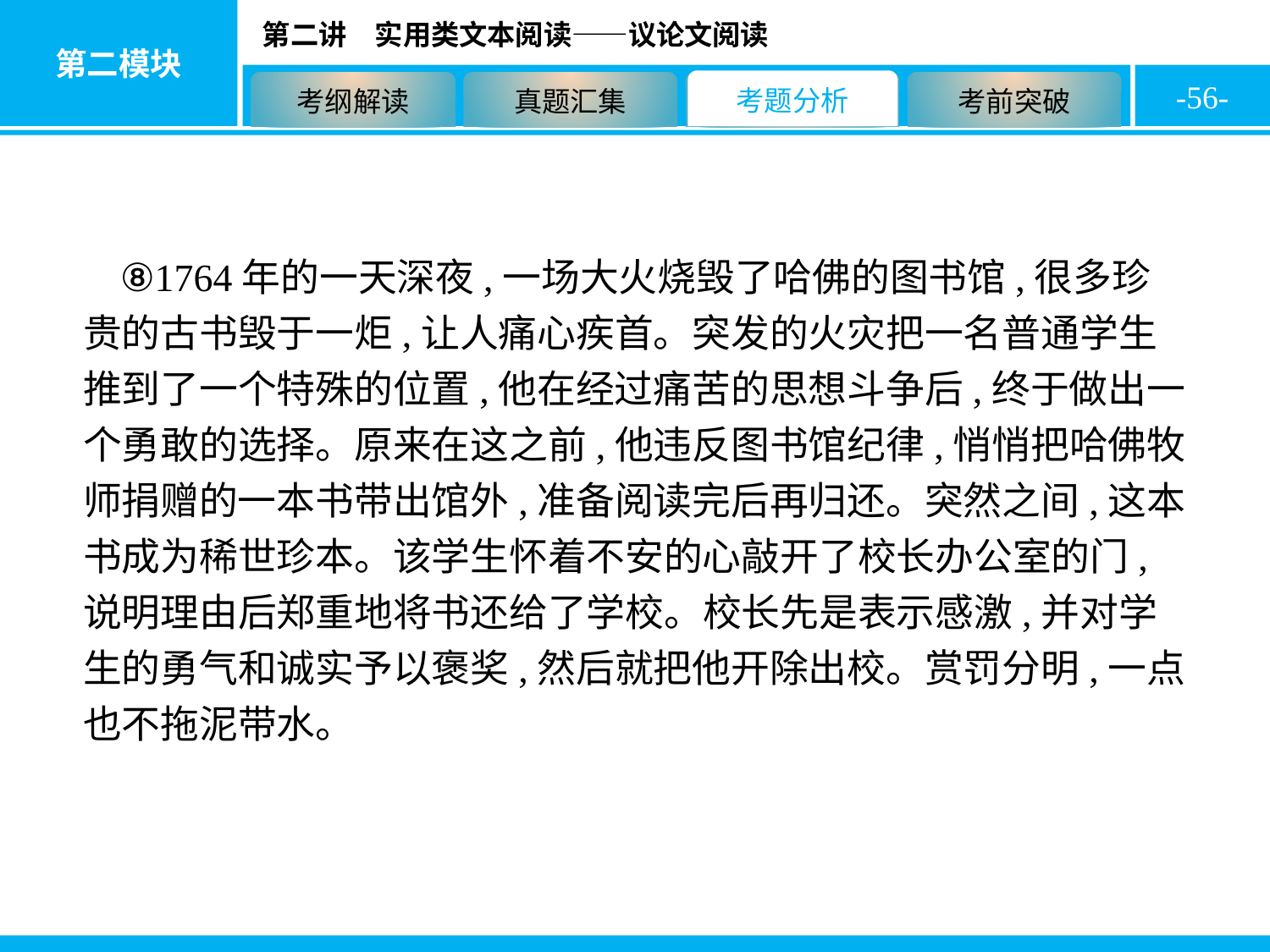

-56-
⑧1764年的一天深夜,一场大火烧毁了哈佛的图书馆,很多珍贵的古书毁于一炬,让人痛心疾首。突发的火灾把一名普通学生推到了一个特殊的位置,他在经过痛苦的思想斗争后,终于做出一个勇敢的选择。原来在这之前,他违反图书馆纪律,悄悄把哈佛牧师捐赠的一本书带出馆外,准备阅读完后再归还。突然之间,这本书成为稀世珍本。该学生怀着不安的心敲开了校长办公室的门,说明理由后郑重地将书还给了学校。校长先是表示感激,并对学生的勇气和诚实予以褒奖,然后就把他开除出校。赏罚分明,一点也不拖泥带水。